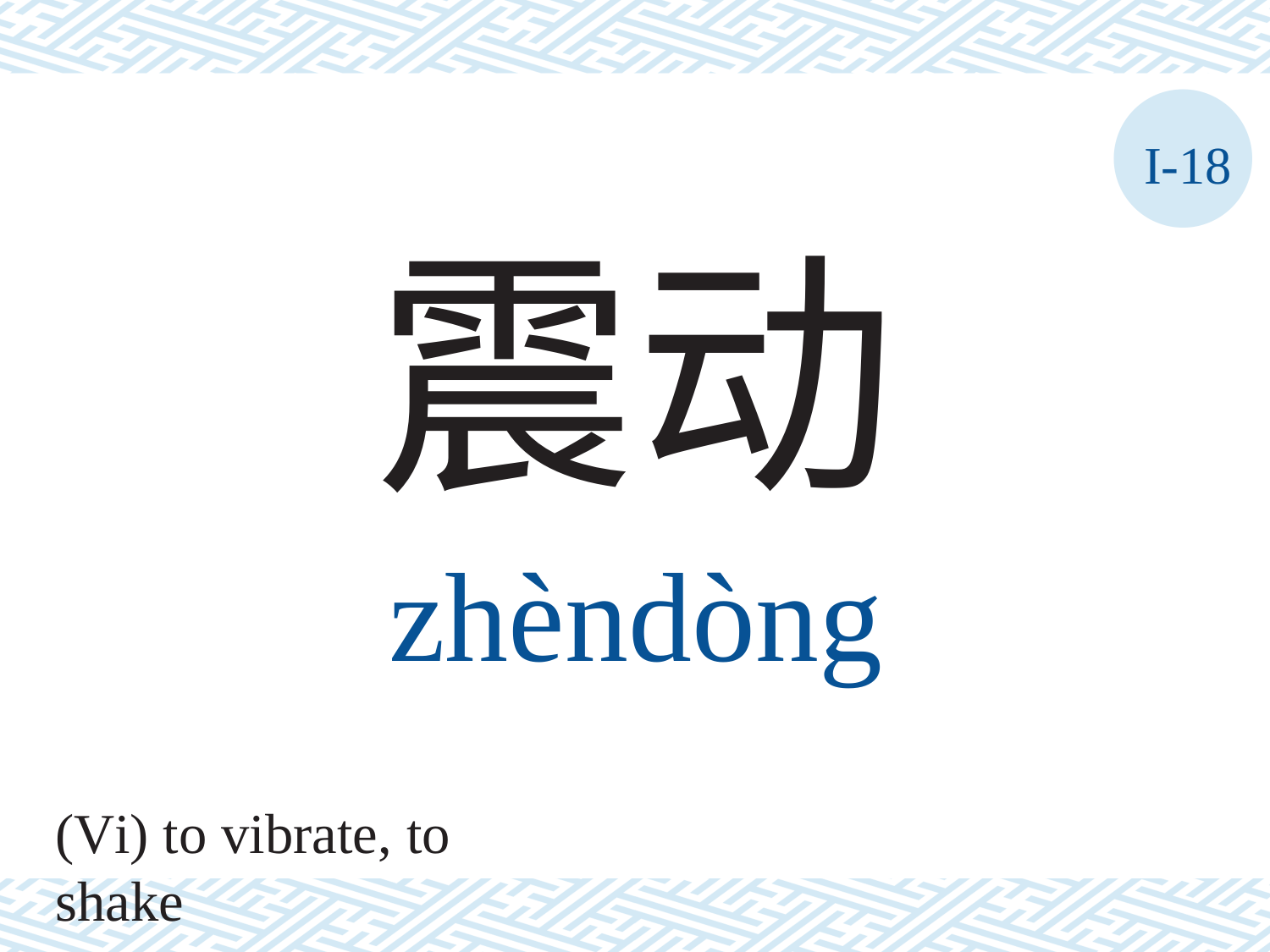

I-18
震动
zhèndòng
(Vi) to vibrate, to shake